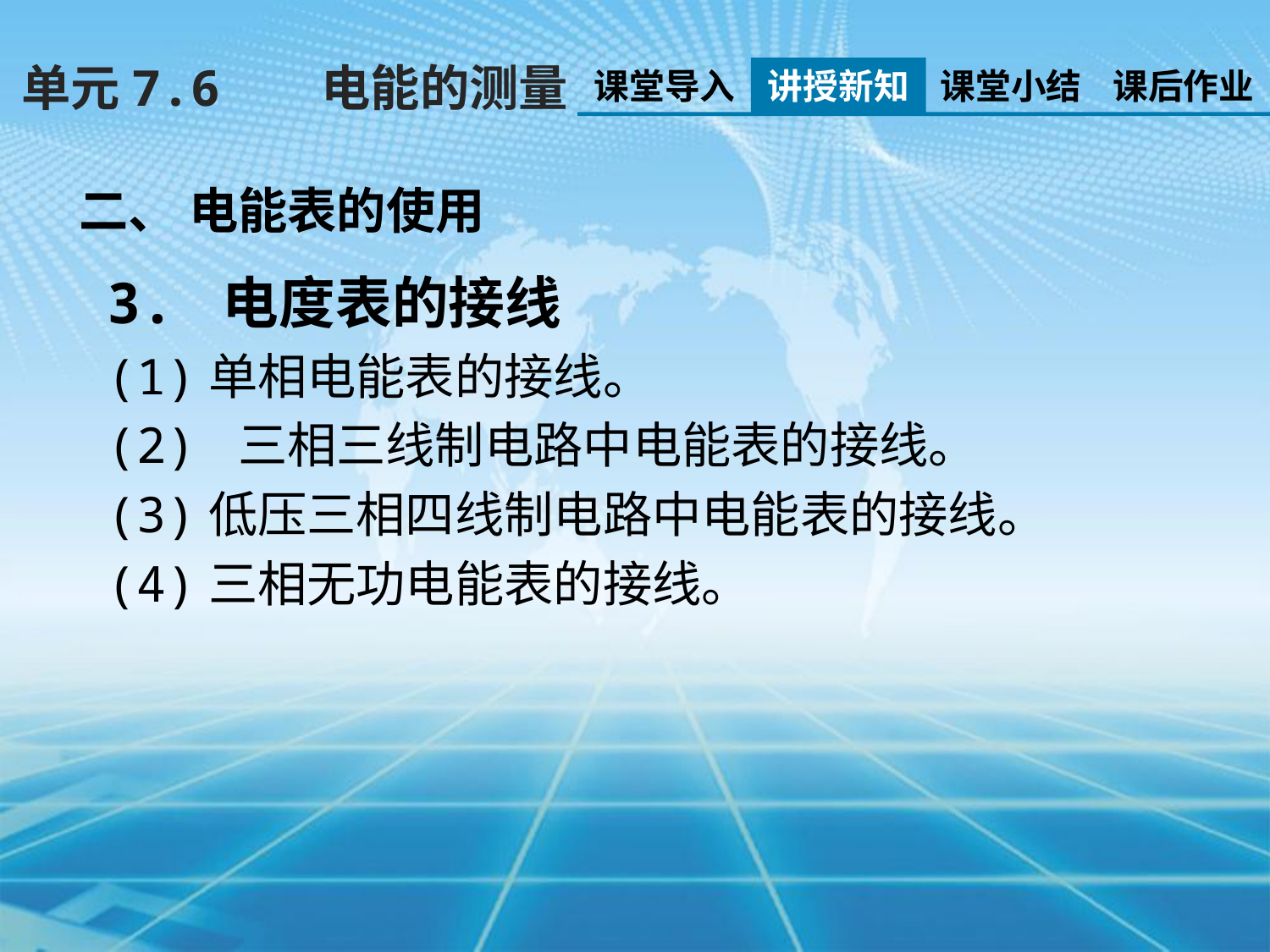

单元7.6   电能的测量
课堂导入
讲授新知
课堂小结
课后作业
二、 电能表的使用
3. 电度表的接线
(1)单相电能表的接线。
(2) 三相三线制电路中电能表的接线。
(3)低压三相四线制电路中电能表的接线。
(4)三相无功电能表的接线。